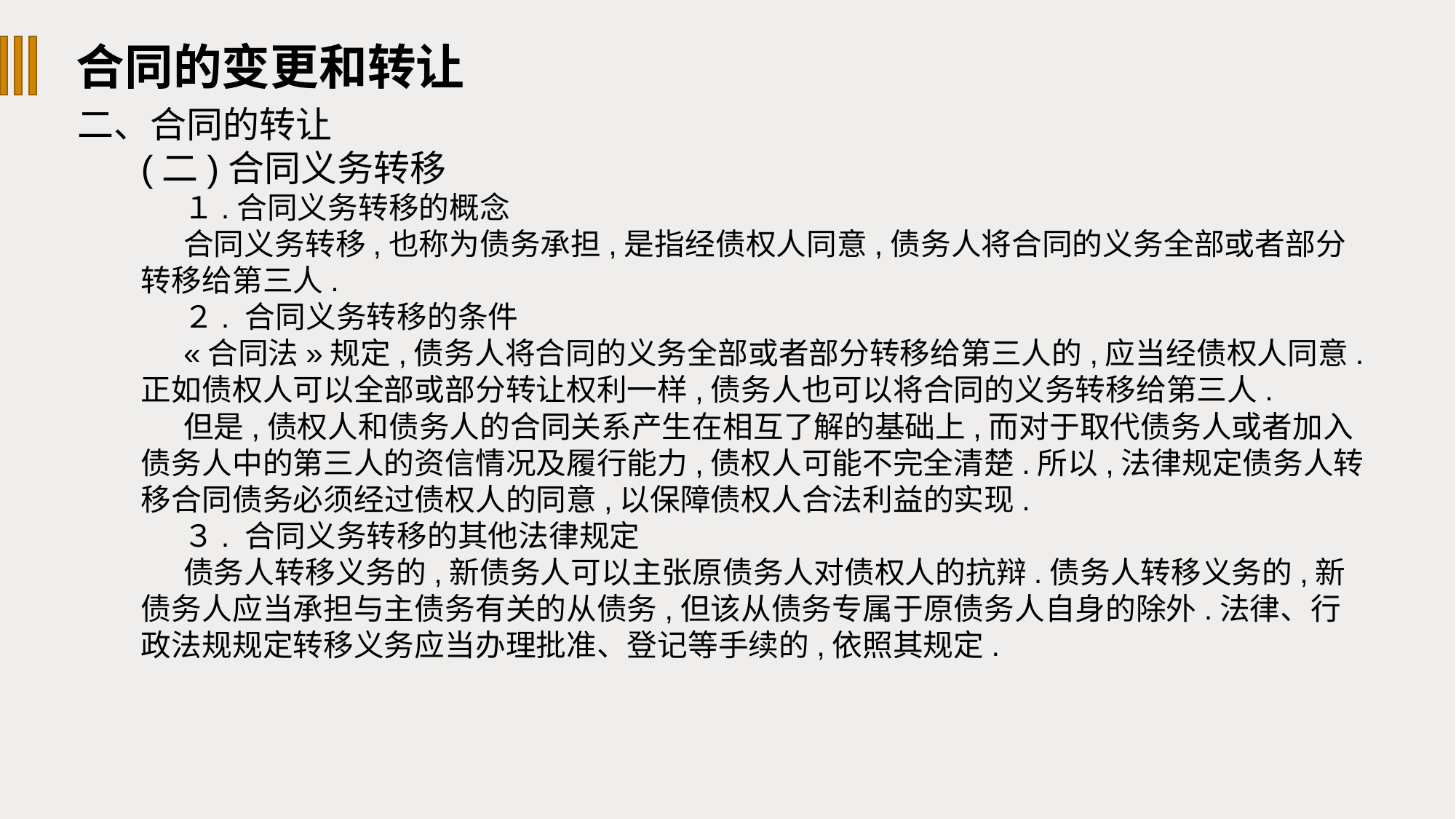

合同的变更和转让

二、合同的转让
(二)合同义务转移
１.合同义务转移的概念
合同义务转移,也称为债务承担,是指经债权人同意,债务人将合同的义务全部或者部分转移给第三人.
２. 合同义务转移的条件
«合同法»规定,债务人将合同的义务全部或者部分转移给第三人的,应当经债权人同意.正如债权人可以全部或部分转让权利一样,债务人也可以将合同的义务转移给第三人.
但是,债权人和债务人的合同关系产生在相互了解的基础上,而对于取代债务人或者加入债务人中的第三人的资信情况及履行能力,债权人可能不完全清楚.所以,法律规定债务人转移合同债务必须经过债权人的同意,以保障债权人合法利益的实现.
３. 合同义务转移的其他法律规定
债务人转移义务的,新债务人可以主张原债务人对债权人的抗辩.债务人转移义务的,新债务人应当承担与主债务有关的从债务,但该从债务专属于原债务人自身的除外.法律、行政法规规定转移义务应当办理批准、登记等手续的,依照其规定.